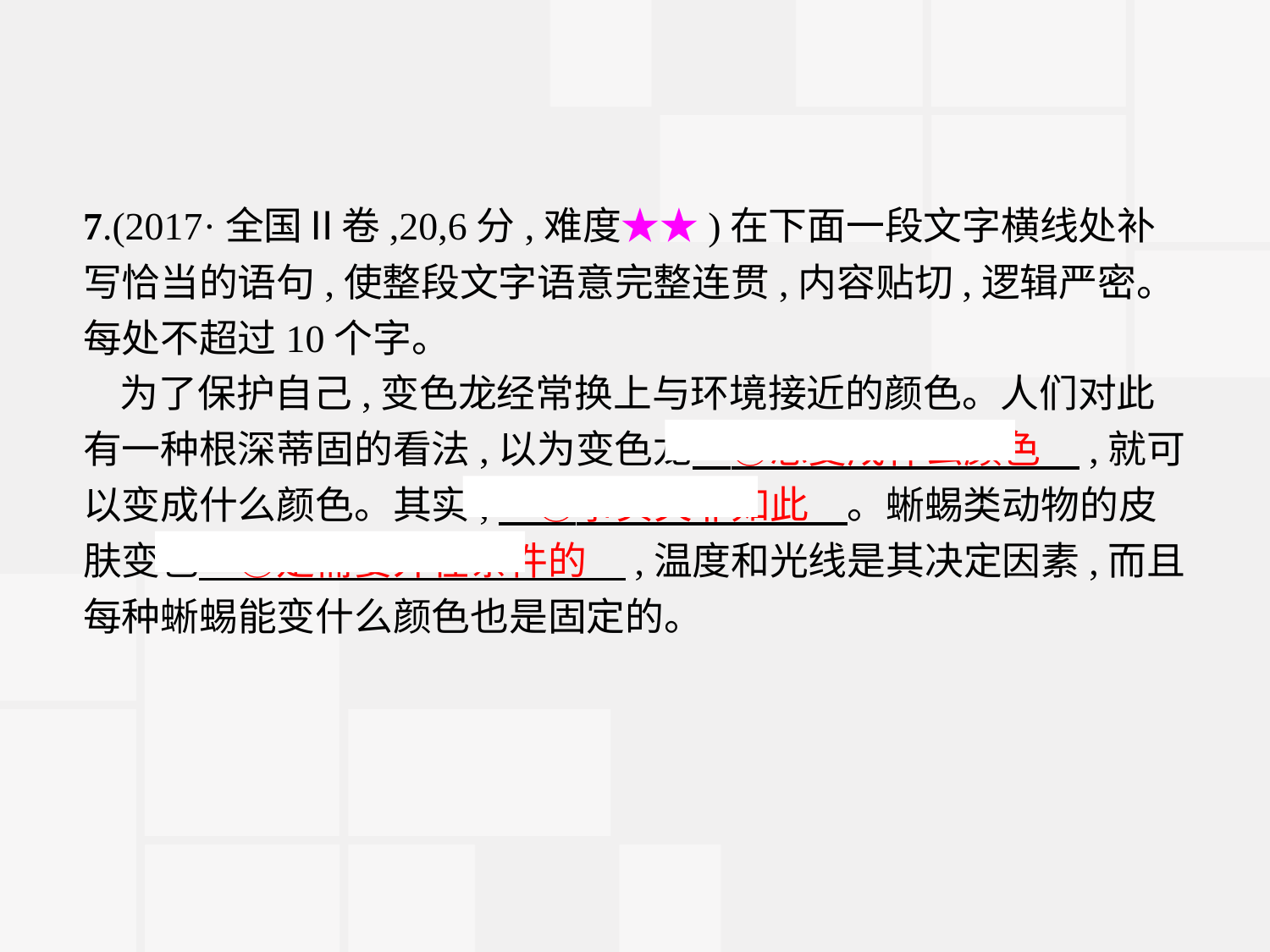

7.(2017·全国Ⅱ卷,20,6分,难度★★)在下面一段文字横线处补写恰当的语句,使整段文字语意完整连贯,内容贴切,逻辑严密。每处不超过10个字。
为了保护自己,变色龙经常换上与环境接近的颜色。人们对此有一种根深蒂固的看法,以为变色龙　①想变成什么颜色　,就可以变成什么颜色。其实,　②事实关非如此　。蜥蜴类动物的皮肤变色　③是需要外在条件的　,温度和光线是其决定因素,而且每种蜥蜴能变什么颜色也是固定的。